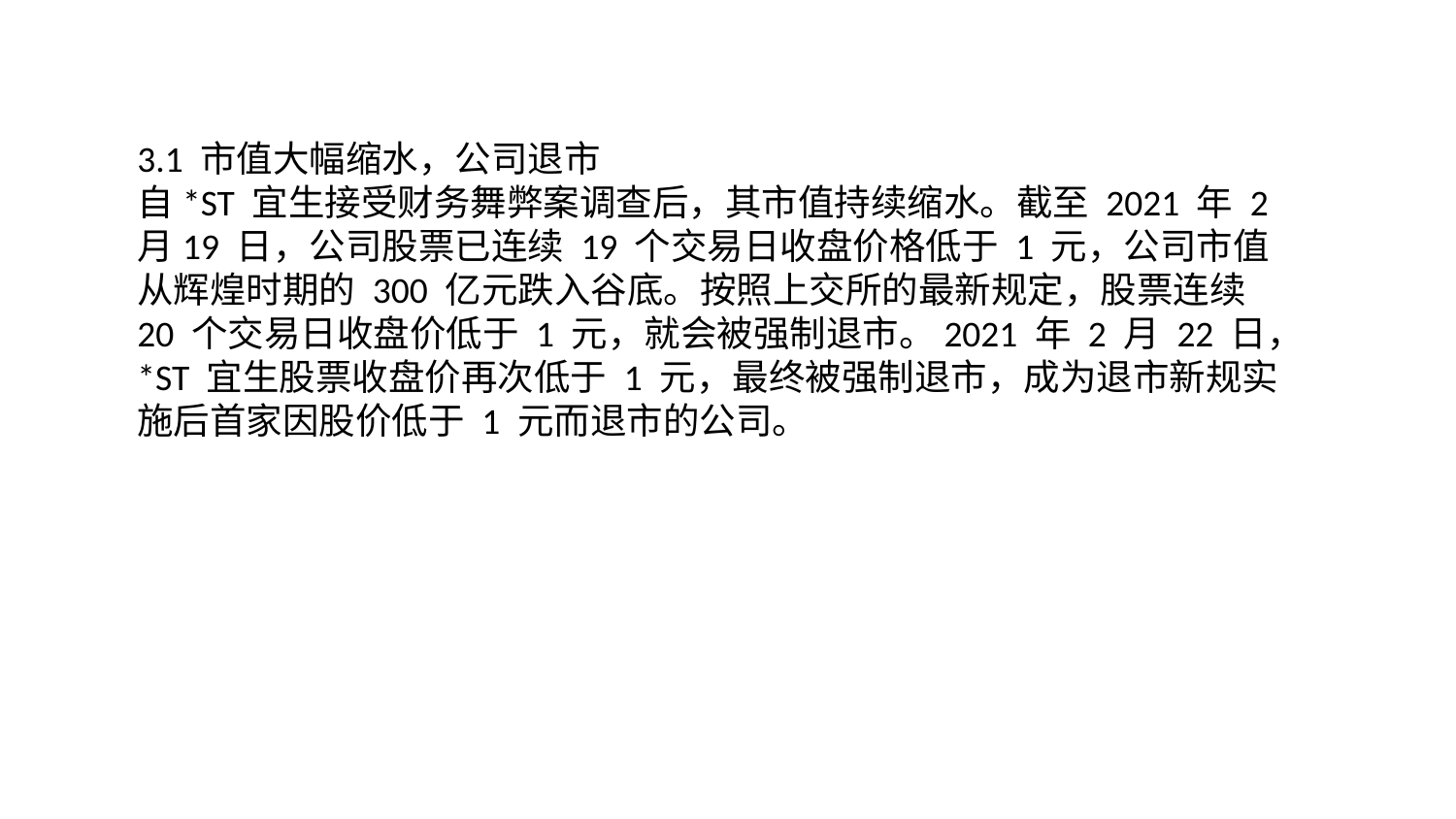

3.1 市值大幅缩水，公司退市
自*ST 宜生接受财务舞弊案调查后，其市值持续缩水。截至 2021 年 2 月19 日，公司股票已连续 19 个交易日收盘价格低于 1 元，公司市值从辉煌时期的 300 亿元跌入谷底。按照上交所的最新规定，股票连续 20 个交易日收盘价低于 1 元，就会被强制退市。2021 年 2 月 22 日，*ST 宜生股票收盘价再次低于 1 元，最终被强制退市，成为退市新规实施后首家因股价低于 1 元而退市的公司。